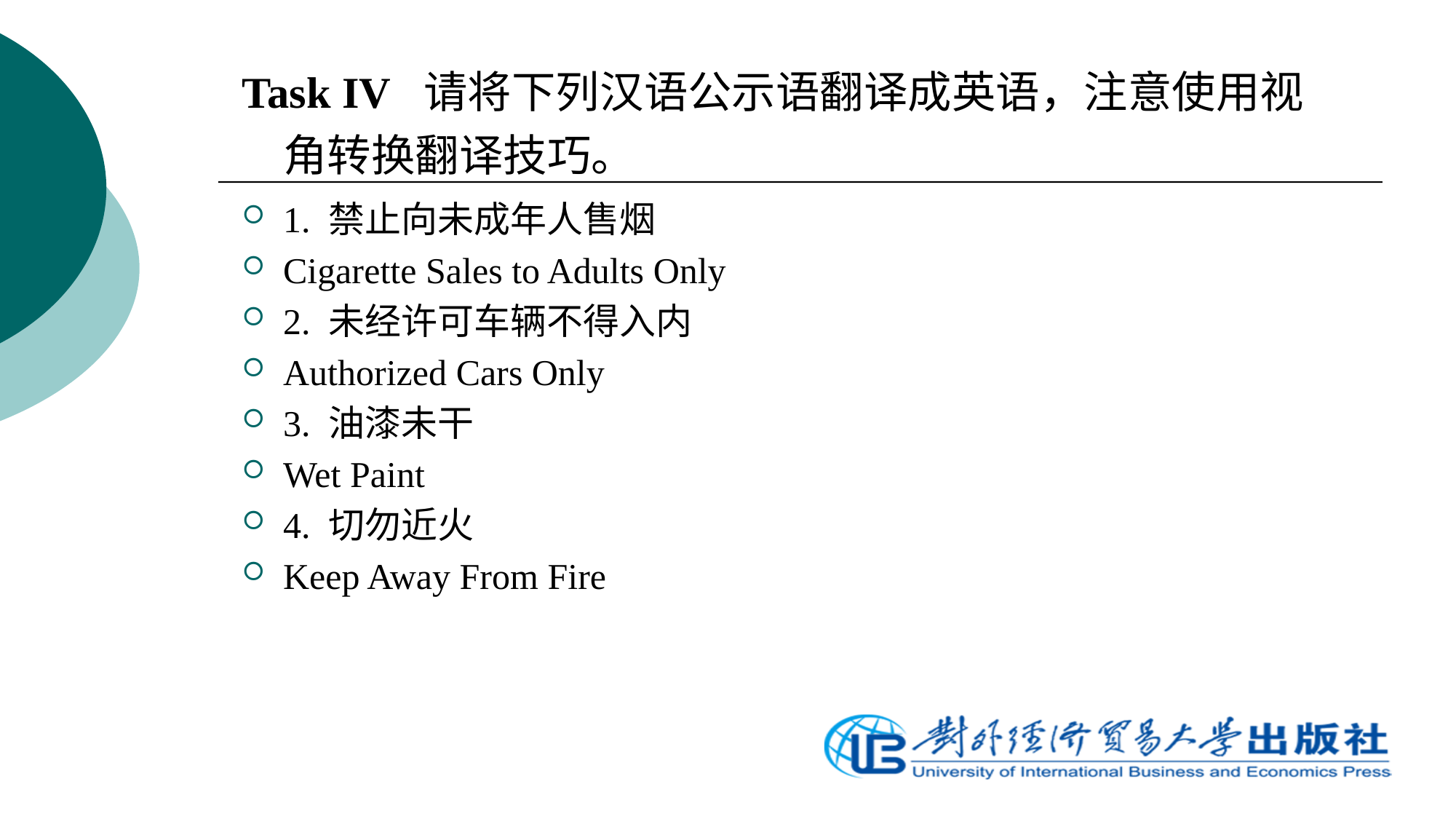

Task IV  请将下列汉语公示语翻译成英语，注意使用视角转换翻译技巧。
1. 禁止向未成年人售烟
Cigarette Sales to Adults Only
2. 未经许可车辆不得入内
Authorized Cars Only
3. 油漆未干
Wet Paint
4. 切勿近火
Keep Away From Fire